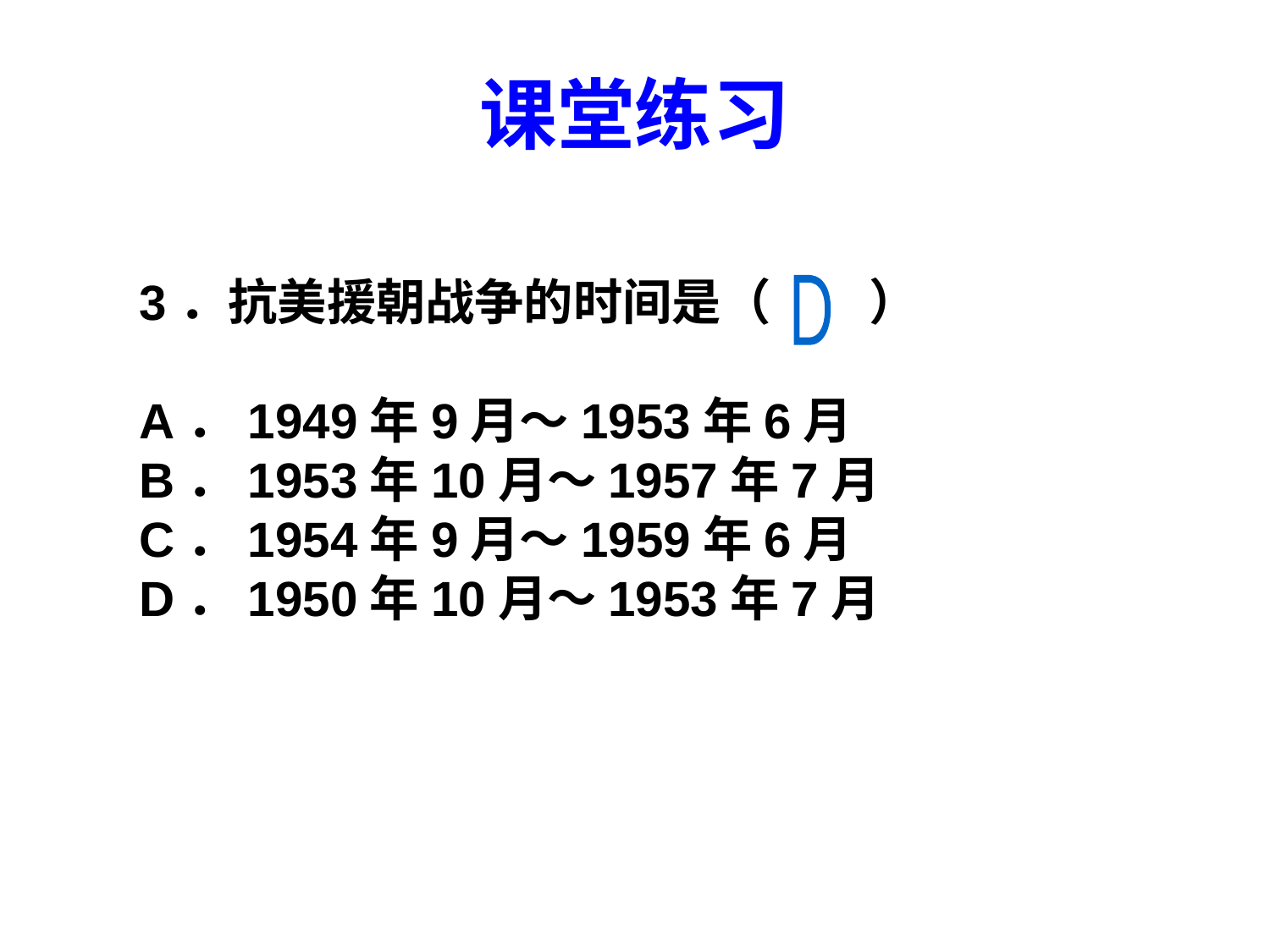

课堂练习
3．抗美援朝战争的时间是（　　）

A．1949年9月～1953年6月
B．1953年10月～1957年7月
C．1954年9月～1959年6月
D．1950年10月～1953年7月
D